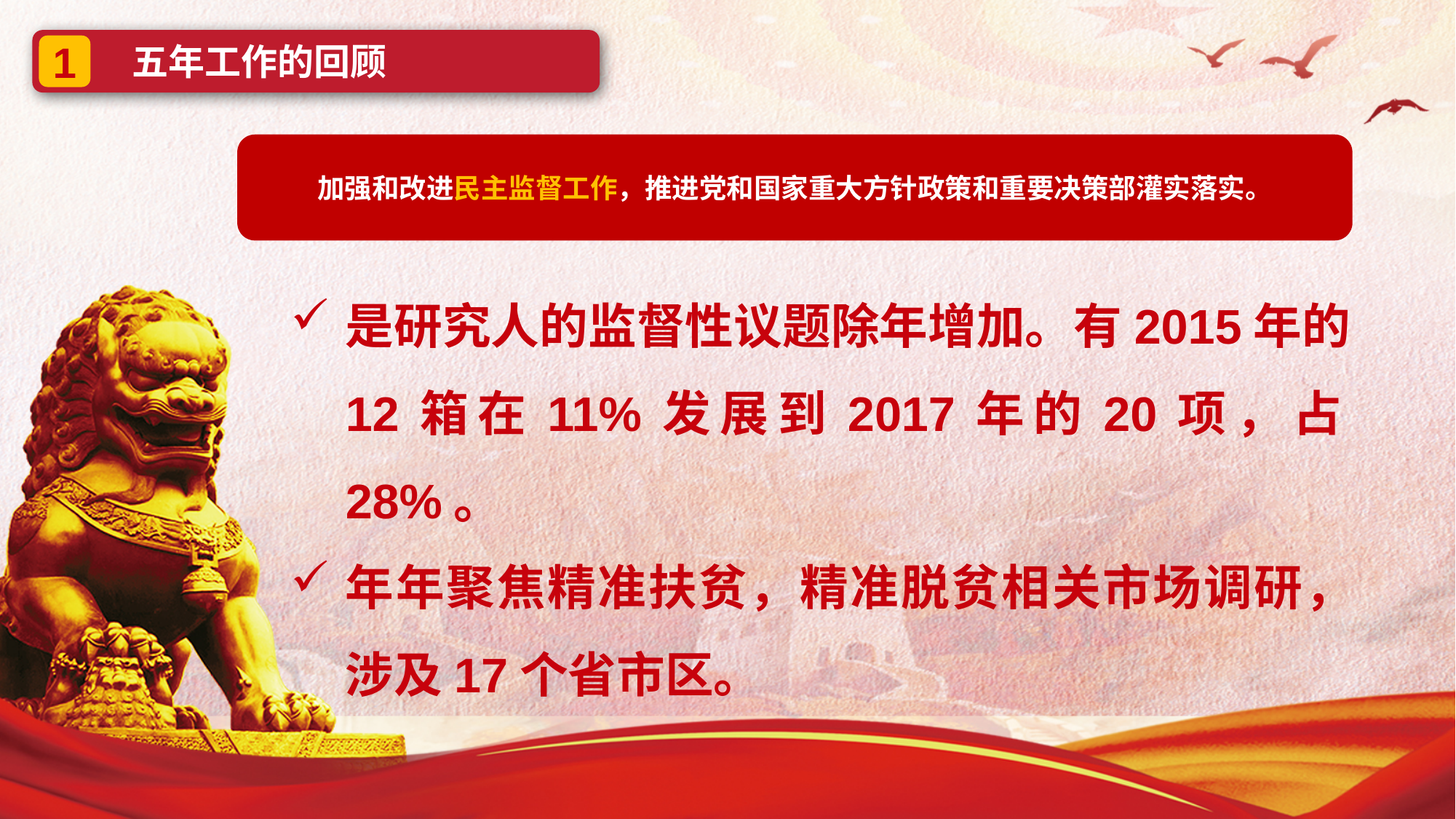

五年工作的回顾
1
加强和改进民主监督工作，推进党和国家重大方针政策和重要决策部灌实落实。
是研究人的监督性议题除年增加。有2015年的12箱在11%发展到2017年的20项，占28%。
年年聚焦精准扶贫，精准脱贫相关市场调研，涉及17个省市区。